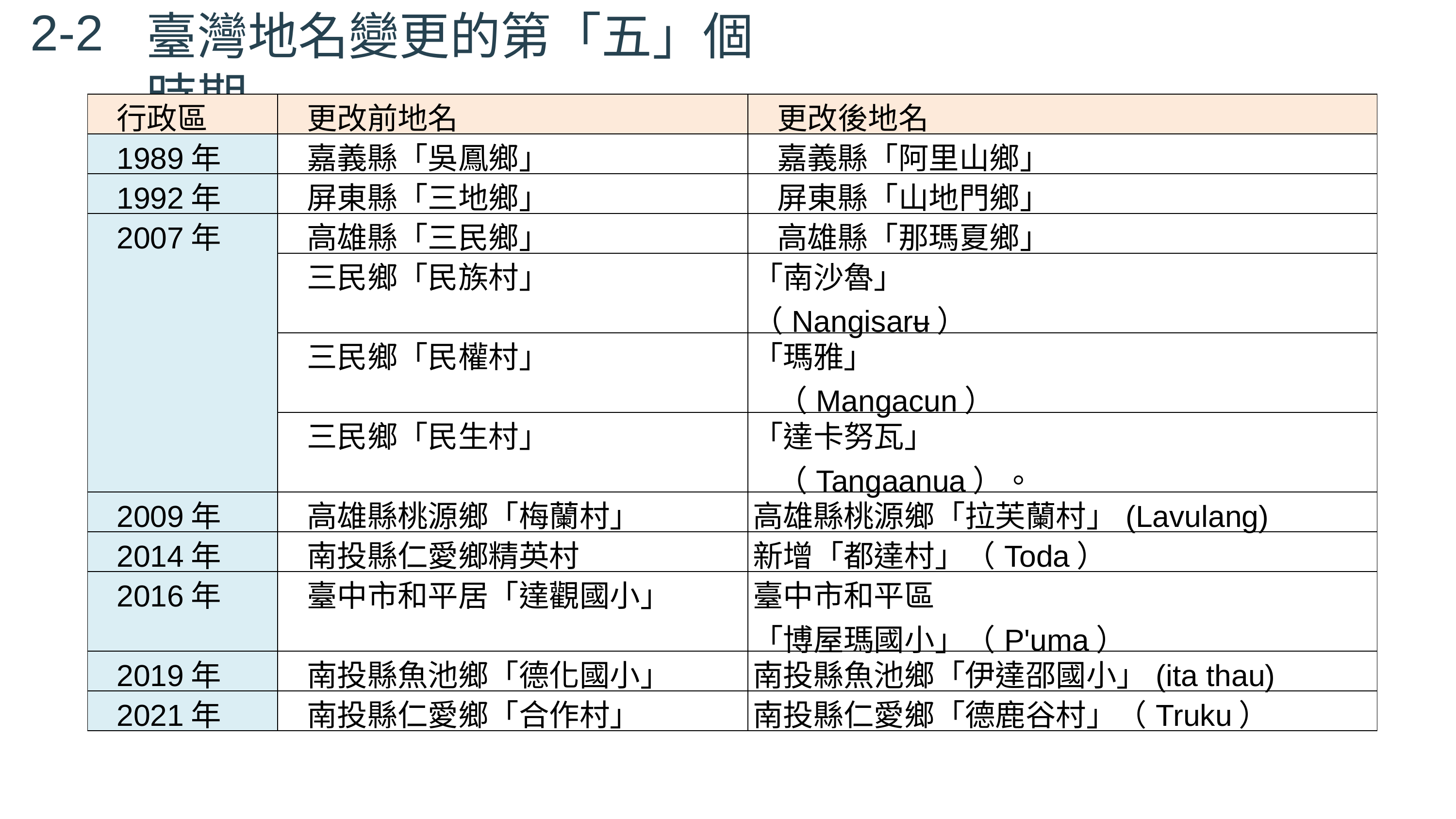

2-2
臺灣地名變更的第「五」個時期

| 行政區 | 更改前地名 | 更改後地名 |
| --- | --- | --- |
| 1989年 | 嘉義縣「吳鳳鄉」 | 嘉義縣「阿里山鄉」 |
| 1992年 | 屏東縣「三地鄉」 | 屏東縣「山地門鄉」 |
| 2007年 | 高雄縣「三民鄉」 | 高雄縣「那瑪夏鄉」 |
|  | 三民鄉「民族村」 | 「南沙魯」 （Nangisarʉ） |
|  | 三民鄉「民權村」 | 「瑪雅」 （Mangacun） |
|  | 三民鄉「民生村」 | 「達卡努瓦」 （Tangaanua）。 |
| 2009年 | 高雄縣桃源鄉「梅蘭村」 | 高雄縣桃源鄉「拉芙蘭村」(Lavulang) |
| 2014年 | 南投縣仁愛鄉精英村 | 新增「都達村」（Toda） |
| 2016年 | 臺中市和平居「達觀國小」 | 臺中市和平區 「博屋瑪國小」（P'uma） |
| 2019年 | 南投縣魚池鄉「德化國小」 | 南投縣魚池鄉「伊達邵國小」(ita thau) |
| 2021年 | 南投縣仁愛鄉「合作村」 | 南投縣仁愛鄉「德鹿谷村」（Truku） |